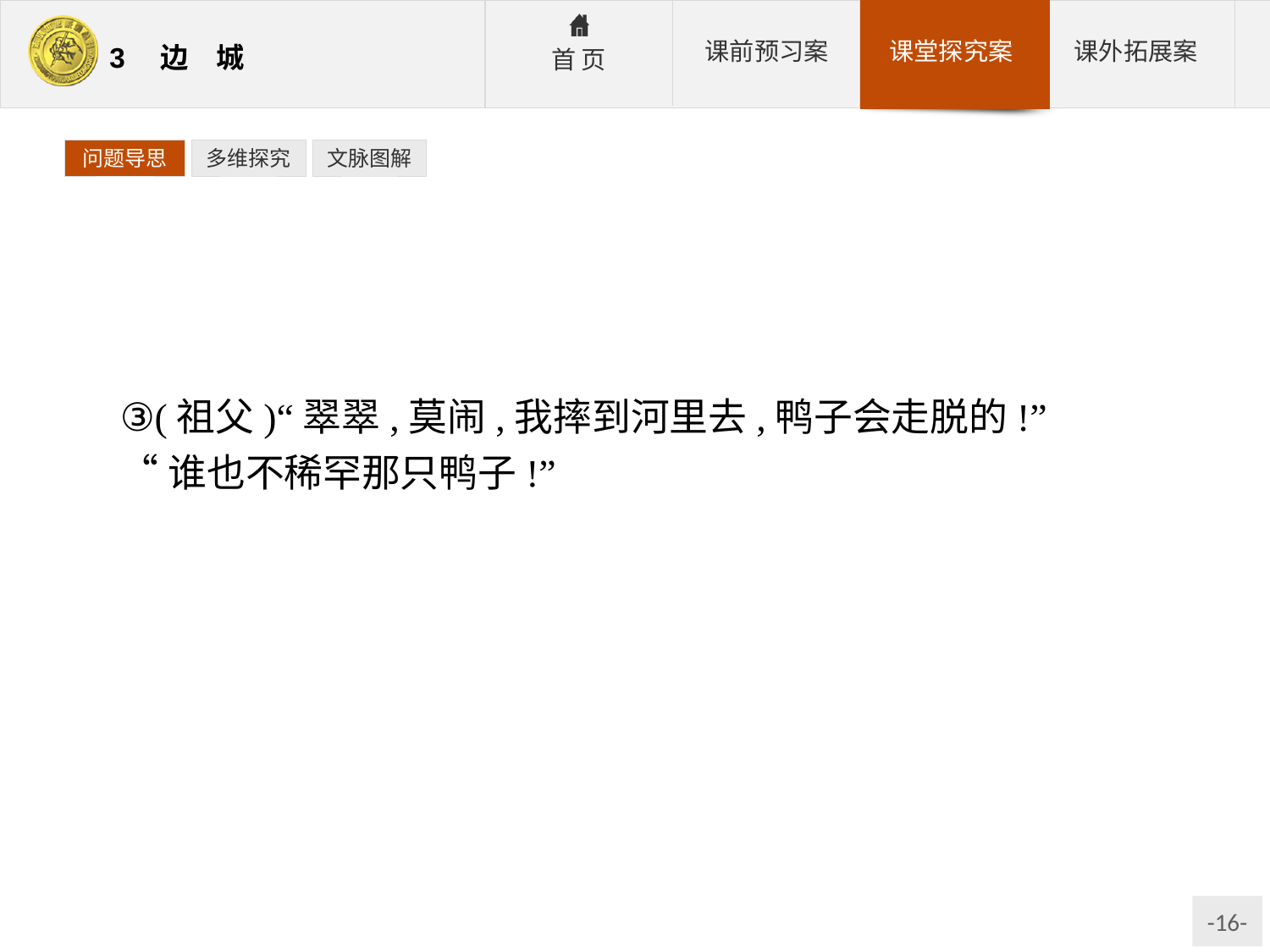

问题导思
多维探究
文脉图解
③(祖父)“翠翠,莫闹,我摔到河里去,鸭子会走脱的!”
“谁也不稀罕那只鸭子!”
参考答案:翠翠因爷爷不理解自己的心思又喋喋不休而心烦,话语里还包含着对大老的排斥,对傩送的暗恋。